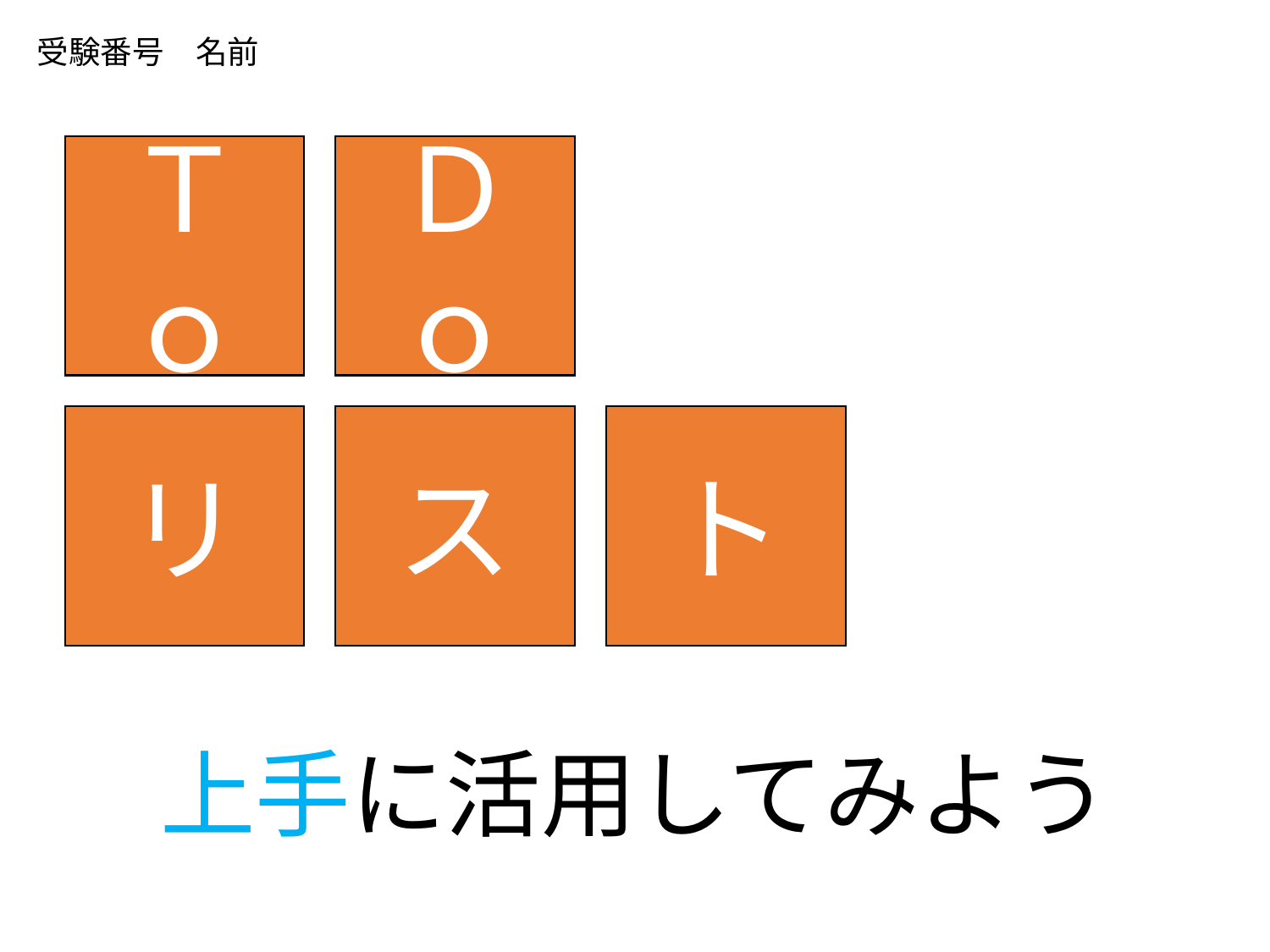

受験番号　名前
Ｔｏ
Ｄｏ
リ
ス
ト
上手に活用してみよう